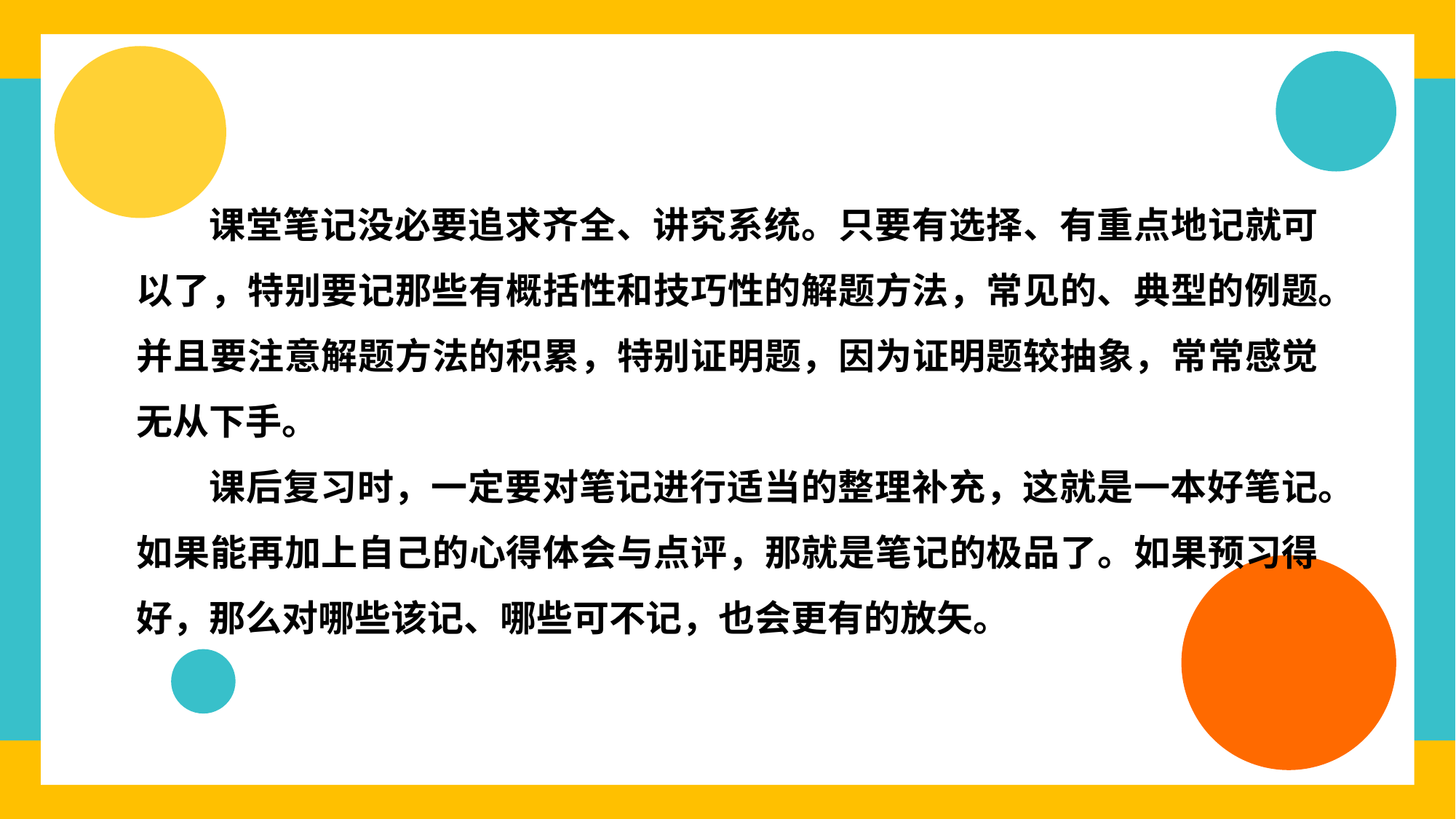

课堂笔记没必要追求齐全、讲究系统。只要有选择、有重点地记就可以了，特别要记那些有概括性和技巧性的解题方法，常见的、典型的例题。并且要注意解题方法的积累，特别证明题，因为证明题较抽象，常常感觉无从下手。
课后复习时，一定要对笔记进行适当的整理补充，这就是一本好笔记。如果能再加上自己的心得体会与点评，那就是笔记的极品了。如果预习得好，那么对哪些该记、哪些可不记，也会更有的放矢。